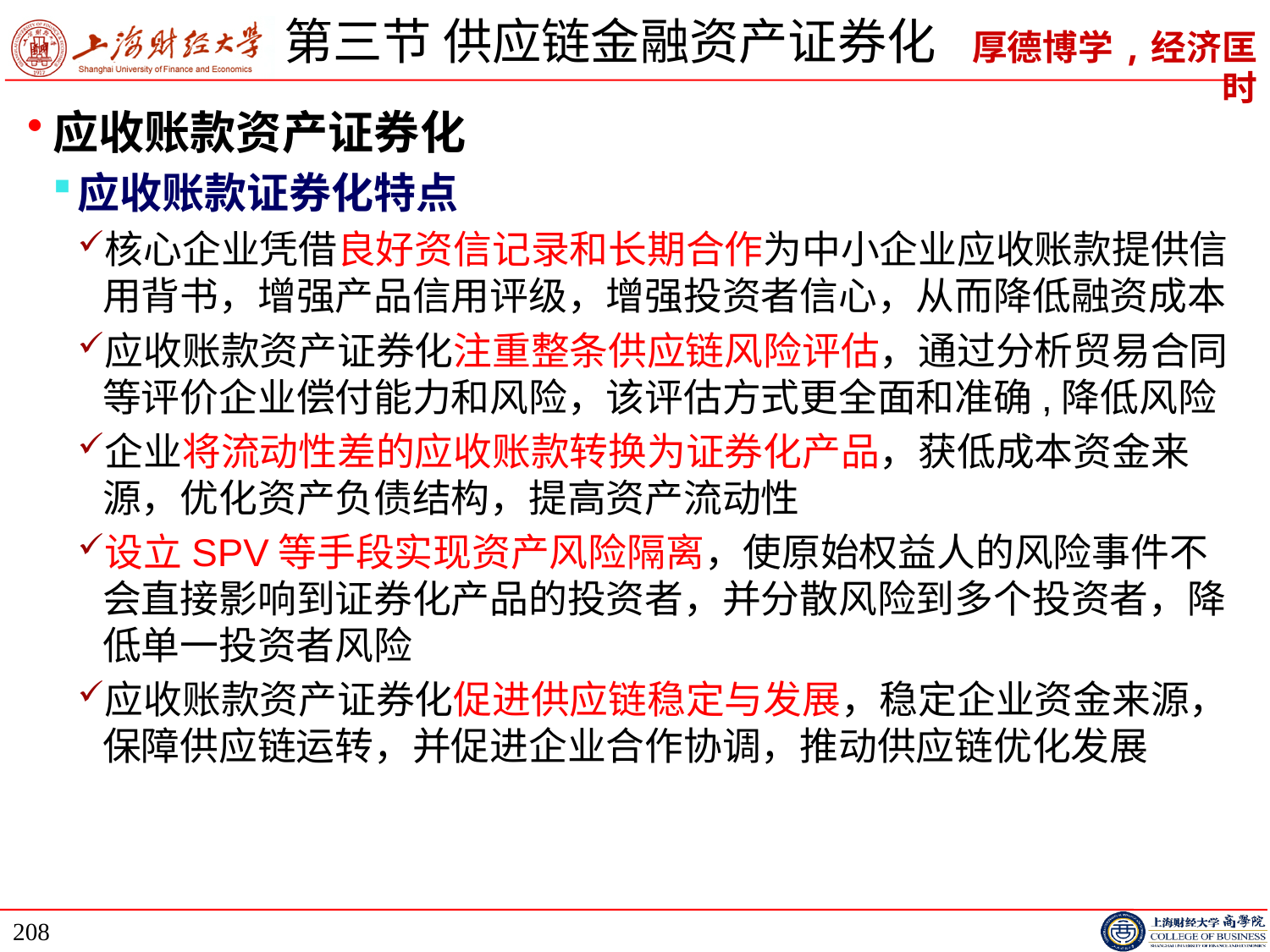

# 第三节 供应链金融资产证券化
应收账款资产证券化
应收账款证券化特点
核心企业凭借良好资信记录和长期合作为中小企业应收账款提供信用背书，增强产品信用评级，增强投资者信心，从而降低融资成本
应收账款资产证券化注重整条供应链风险评估，通过分析贸易合同等评价企业偿付能力和风险，该评估方式更全面和准确,降低风险
企业将流动性差的应收账款转换为证券化产品，获低成本资金来源，优化资产负债结构，提高资产流动性
设立SPV等手段实现资产风险隔离，使原始权益人的风险事件不会直接影响到证券化产品的投资者，并分散风险到多个投资者，降低单一投资者风险
应收账款资产证券化促进供应链稳定与发展，稳定企业资金来源，保障供应链运转，并促进企业合作协调，推动供应链优化发展

208